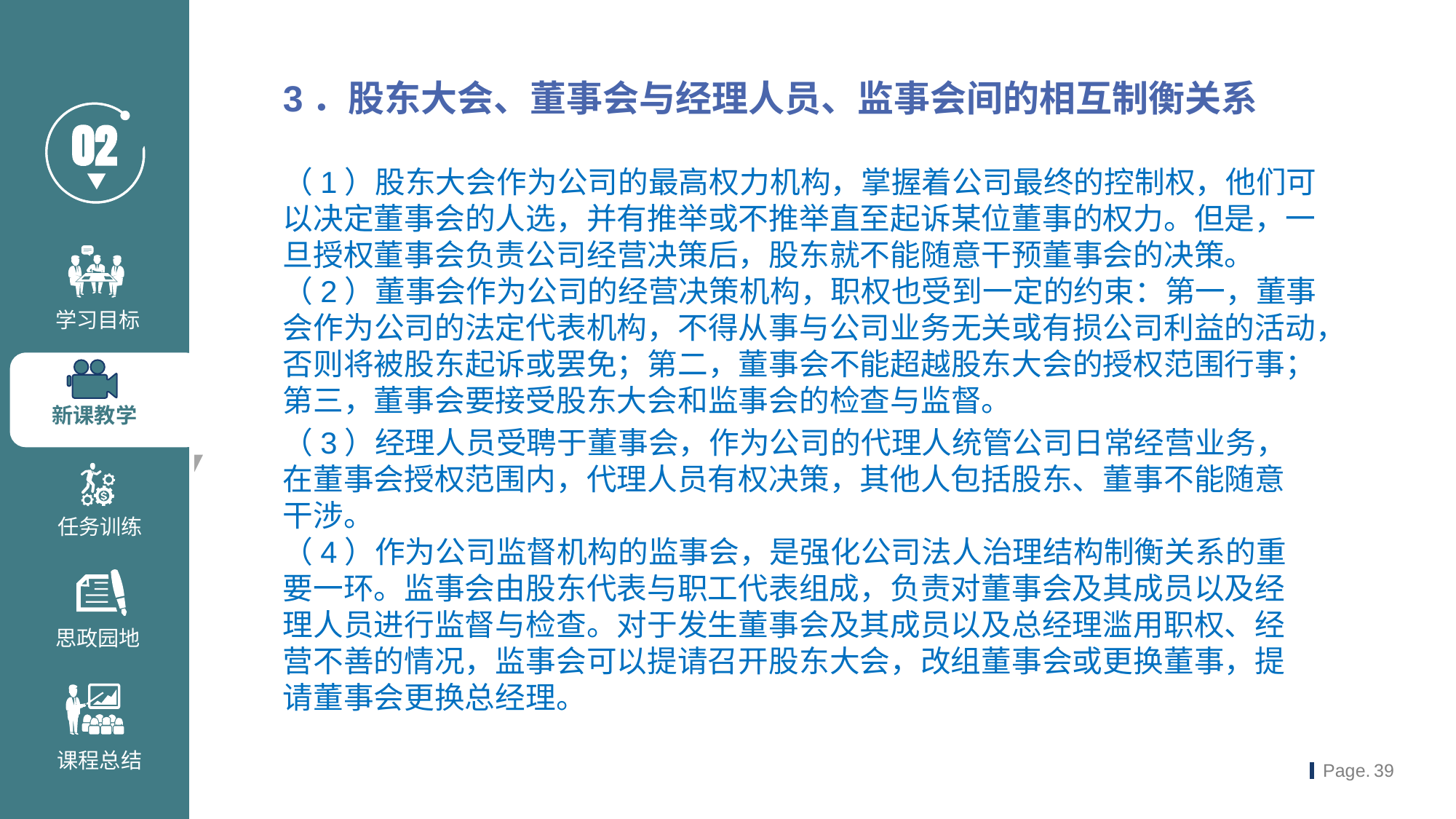

3．股东大会、董事会与经理人员、监事会间的相互制衡关系

（1）股东大会作为公司的最高权力机构，掌握着公司最终的控制权，他们可以决定董事会的人选，并有推举或不推举直至起诉某位董事的权力。但是，一旦授权董事会负责公司经营决策后，股东就不能随意干预董事会的决策。
（2）董事会作为公司的经营决策机构，职权也受到一定的约束：第一，董事会作为公司的法定代表机构，不得从事与公司业务无关或有损公司利益的活动，否则将被股东起诉或罢免；第二，董事会不能超越股东大会的授权范围行事；第三，董事会要接受股东大会和监事会的检查与监督。
（3）经理人员受聘于董事会，作为公司的代理人统管公司日常经营业务，在董事会授权范围内，代理人员有权决策，其他人包括股东、董事不能随意干涉。
（4）作为公司监督机构的监事会，是强化公司法人治理结构制衡关系的重要一环。监事会由股东代表与职工代表组成，负责对董事会及其成员以及经理人员进行监督与检查。对于发生董事会及其成员以及总经理滥用职权、经营不善的情况，监事会可以提请召开股东大会，改组董事会或更换董事，提请董事会更换总经理。